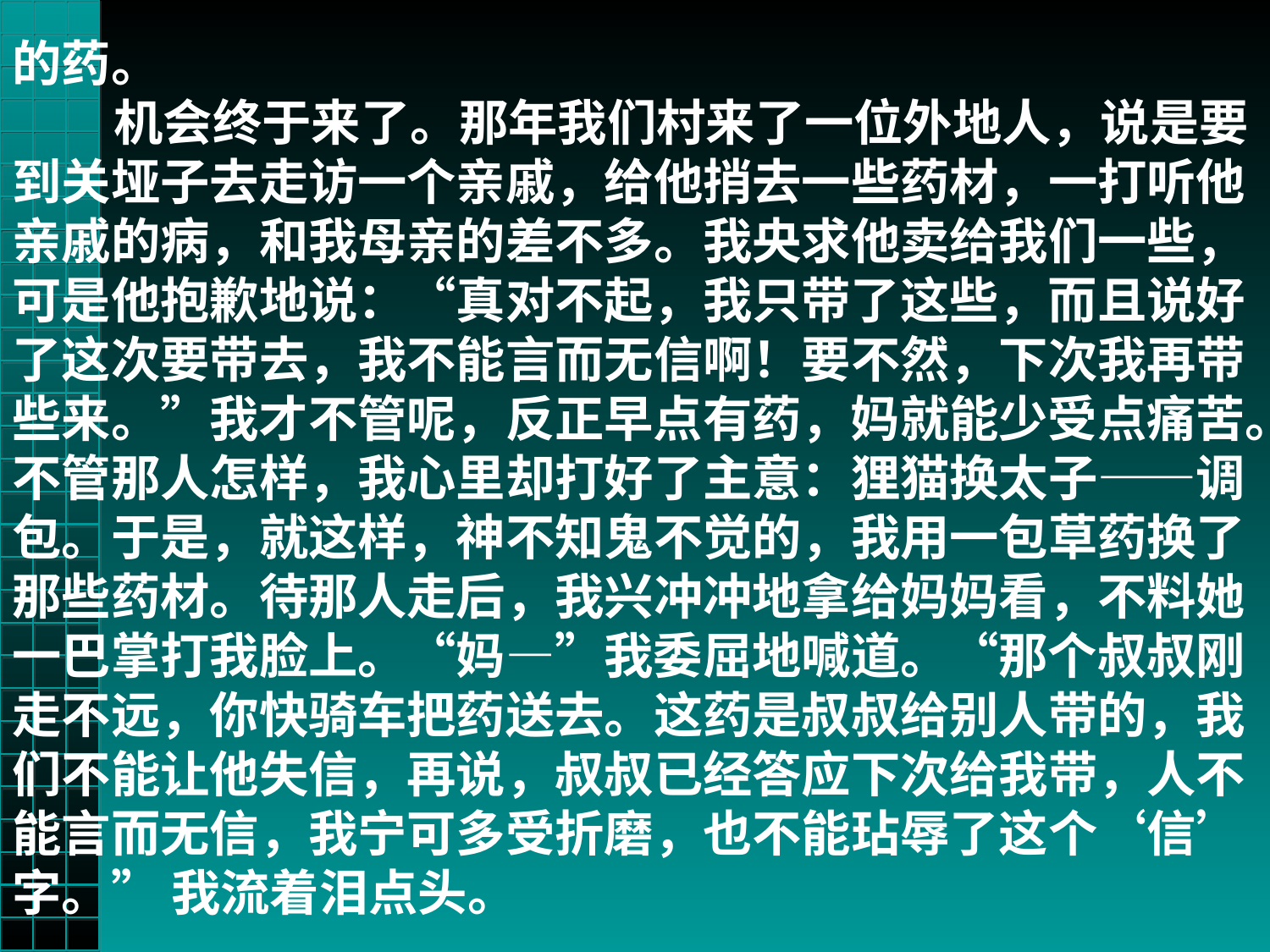

的药。
        机会终于来了。那年我们村来了一位外地人，说是要到关垭子去走访一个亲戚，给他捎去一些药材，一打听他亲戚的病，和我母亲的差不多。我央求他卖给我们一些，可是他抱歉地说：“真对不起，我只带了这些，而且说好了这次要带去，我不能言而无信啊！要不然，下次我再带些来。”我才不管呢，反正早点有药，妈就能少受点痛苦。不管那人怎样，我心里却打好了主意：狸猫换太子——调包。于是，就这样，神不知鬼不觉的，我用一包草药换了那些药材。待那人走后，我兴冲冲地拿给妈妈看，不料她一巴掌打我脸上。“妈—”我委屈地喊道。“那个叔叔刚走不远，你快骑车把药送去。这药是叔叔给别人带的，我们不能让他失信，再说，叔叔已经答应下次给我带，人不能言而无信，我宁可多受折磨，也不能玷辱了这个‘信’字。” 我流着泪点头。